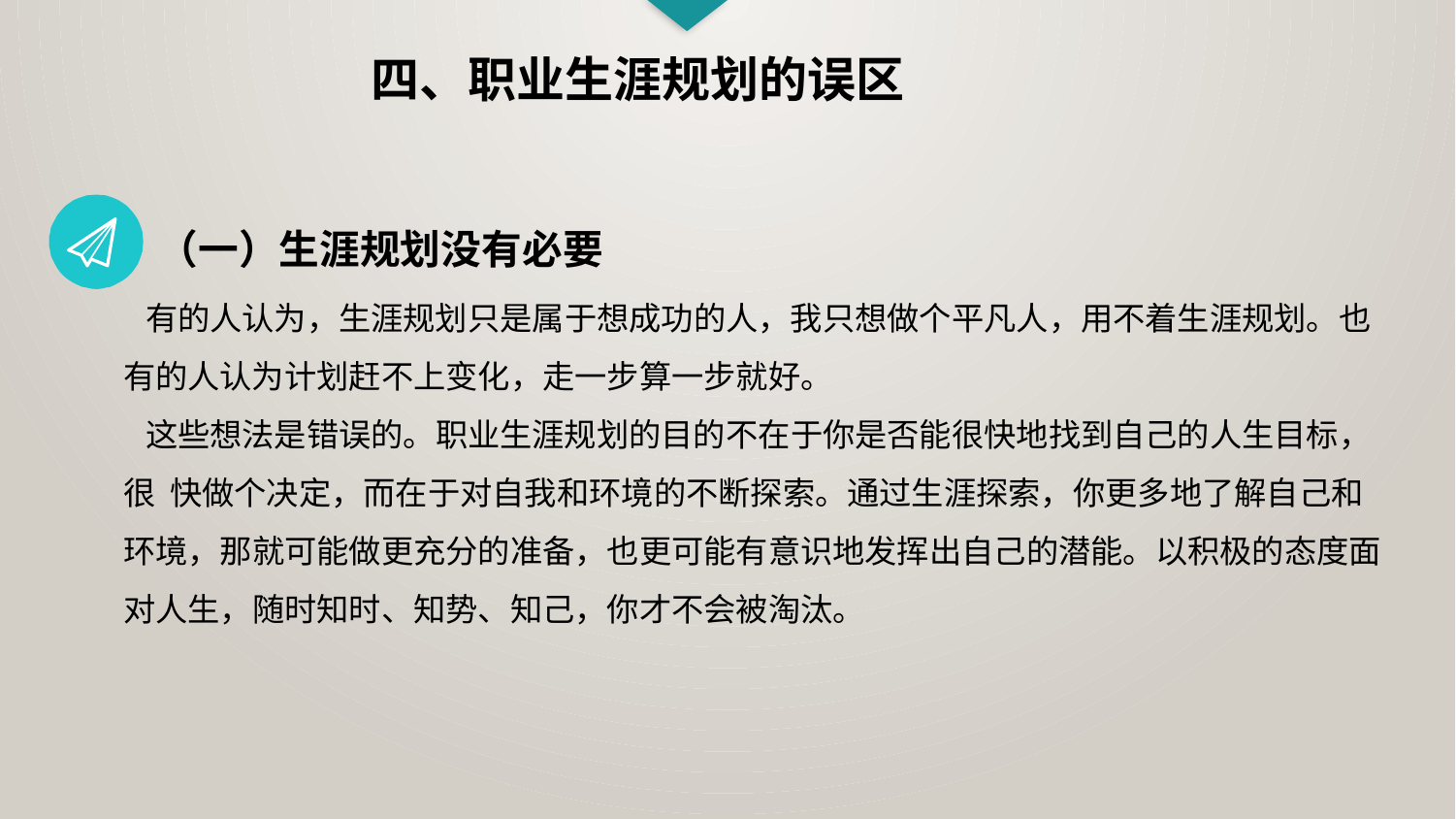

四、职业生涯规划的误区
（一）生涯规划没有必要

  有的人认为，生涯规划只是属于想成功的人，我只想做个平凡人，用不着生涯规划。也有的人认为计划赶不上变化，走一步算一步就好。
  这些想法是错误的。职业生涯规划的目的不在于你是否能很快地找到自己的人生目标，很  快做个决定，而在于对自我和环境的不断探索。通过生涯探索，你更多地了解自己和环境，那就可能做更充分的准备，也更可能有意识地发挥出自己的潜能。以积极的态度面对人生，随时知时、知势、知己，你才不会被淘汰。
34